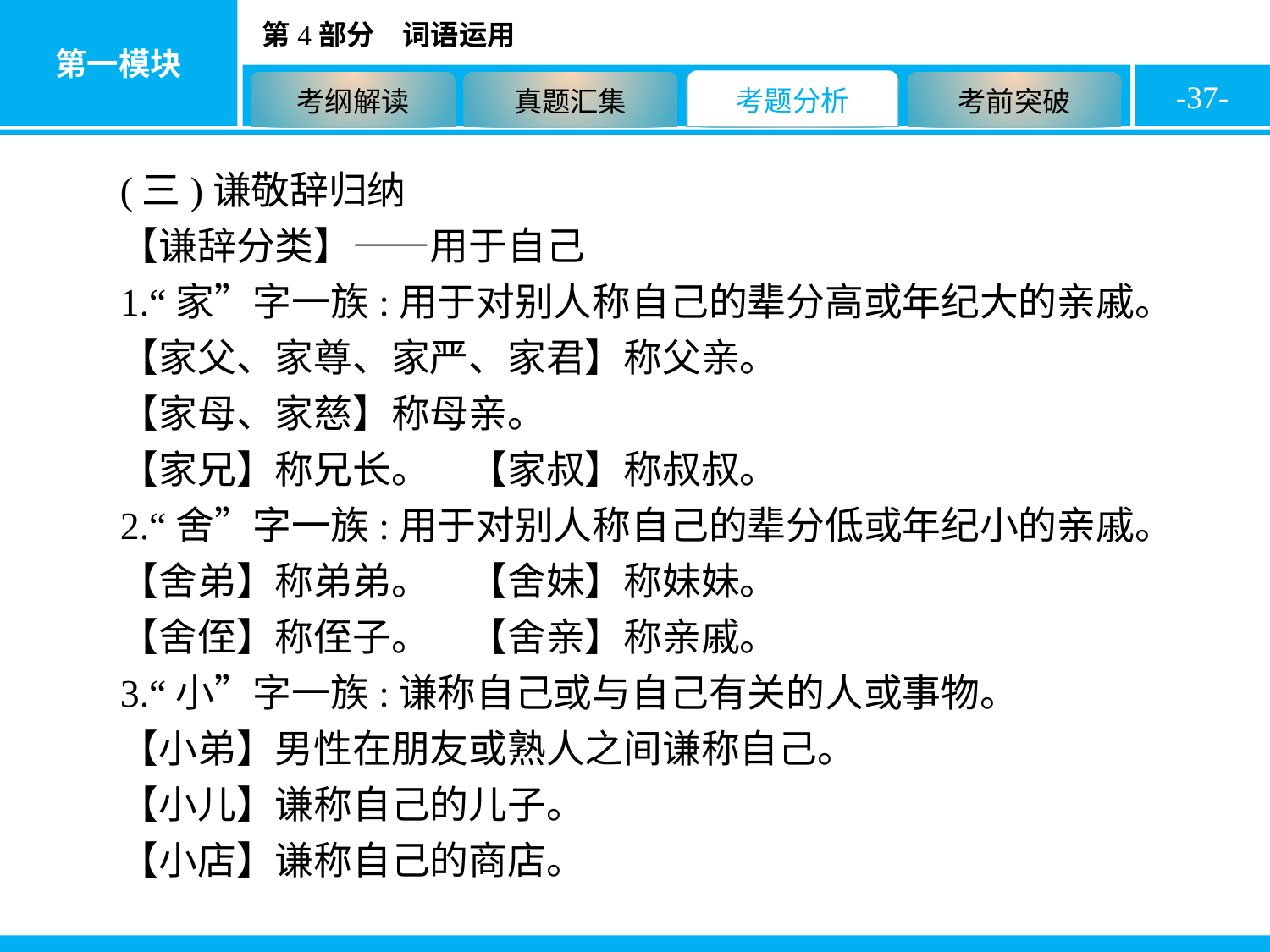

-37-
(三)谦敬辞归纳
【谦辞分类】——用于自己
1.“家”字一族:用于对别人称自己的辈分高或年纪大的亲戚。
【家父、家尊、家严、家君】称父亲。
【家母、家慈】称母亲。
【家兄】称兄长。　【家叔】称叔叔。
2.“舍”字一族:用于对别人称自己的辈分低或年纪小的亲戚。
【舍弟】称弟弟。　【舍妹】称妹妹。
【舍侄】称侄子。　【舍亲】称亲戚。
3.“小”字一族:谦称自己或与自己有关的人或事物。
【小弟】男性在朋友或熟人之间谦称自己。
【小儿】谦称自己的儿子。
【小店】谦称自己的商店。